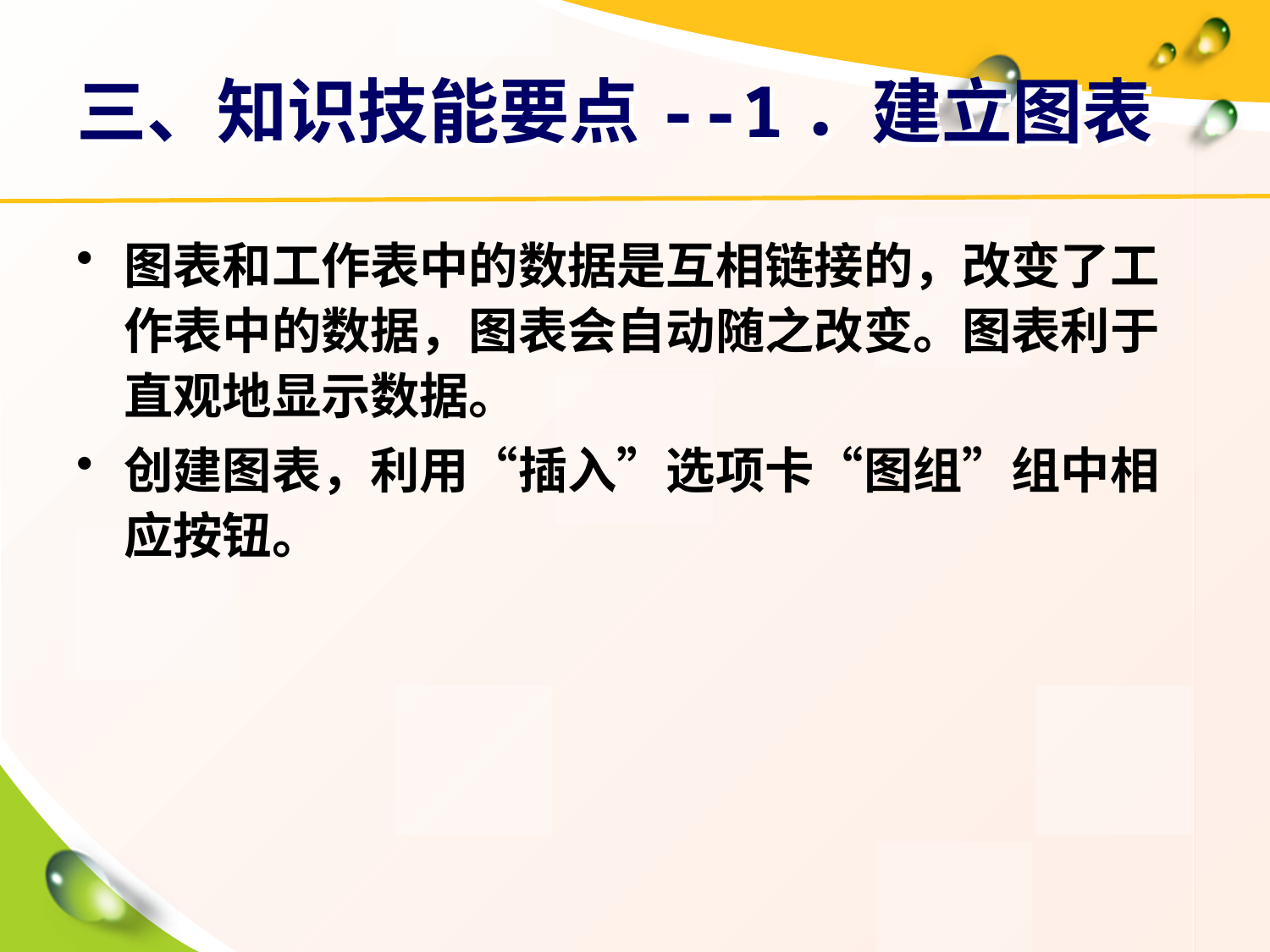

# 三、知识技能要点--1．建立图表
图表和工作表中的数据是互相链接的，改变了工作表中的数据，图表会自动随之改变。图表利于直观地显示数据。
创建图表，利用“插入”选项卡“图组”组中相应按钮。